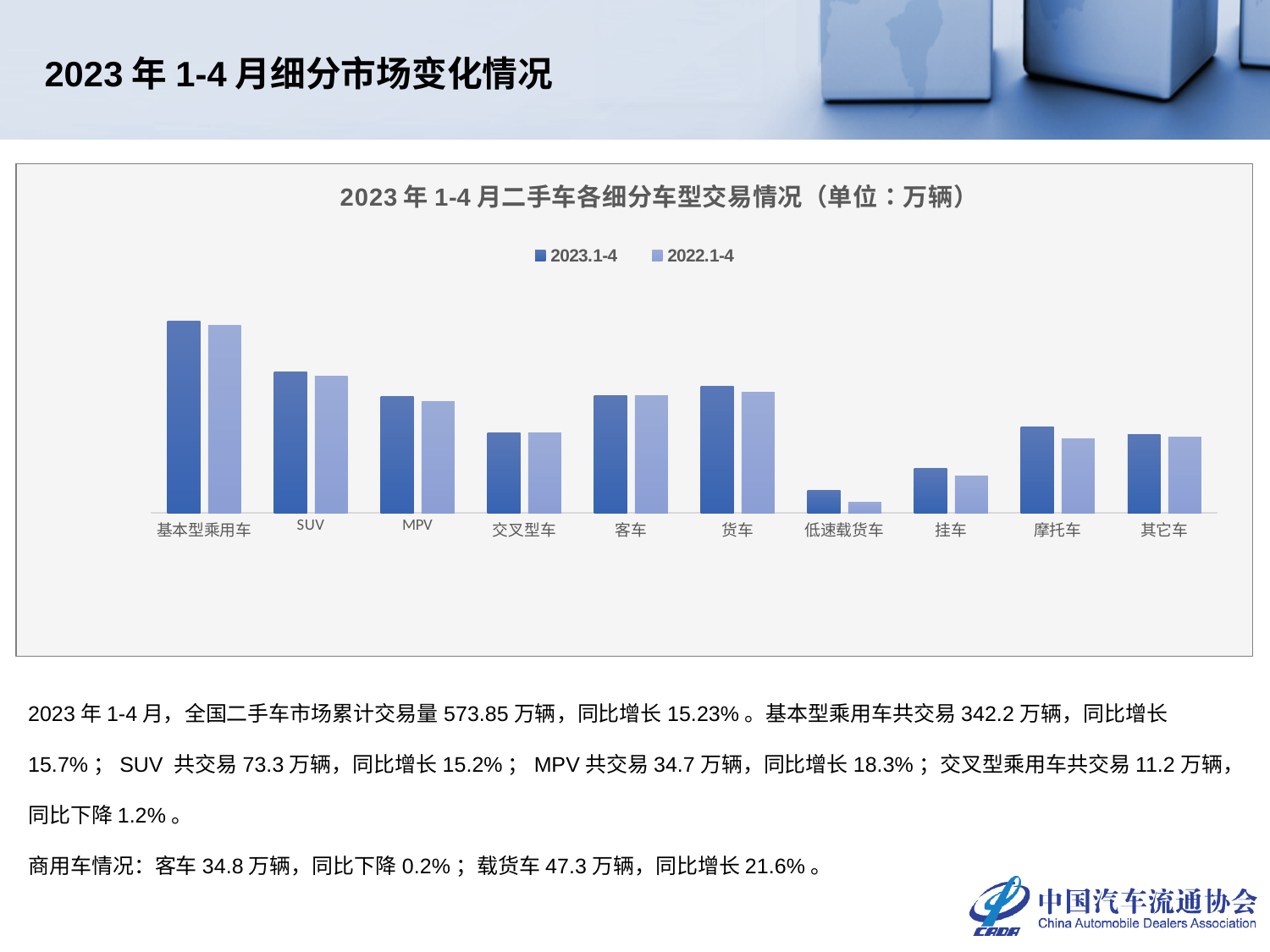

2023年1-4月细分市场变化情况

### Chart: 2023年1-4月二手车各细分车型交易情况（单位：万辆）

| Category | 2023.1-4 | 2022.1-4 |
|---|---|---|
| 基本型乘用车 | 342.2136 | 295.7985 |
| SUV | 73.3093 | 63.6239 |
| MPV | 34.6732 | 29.3014 |
| 交叉型车 | 11.2482 | 11.3832 |
| 客车 | 34.8348 | 34.9023 |
| 货车 | 47.2801 | 38.8938 |
| 低速载货车 | 2.0022 | 1.3973 |
| 挂车 | 3.8392 | 3.0718 |
| 摩托车 | 13.6332 | 9.5358 |
| 其它车 | 10.8179 | 10.1074 |
2023年1-4月，全国二手车市场累计交易量573.85万辆，同比增长15.23%。基本型乘用车共交易342.2万辆，同比增长15.7%；SUV 共交易73.3万辆，同比增长15.2%；MPV共交易34.7万辆，同比增长18.3%；交叉型乘用车共交易11.2万辆，同比下降1.2%。
商用车情况：客车34.8万辆，同比下降0.2%；载货车47.3万辆，同比增长21.6%。